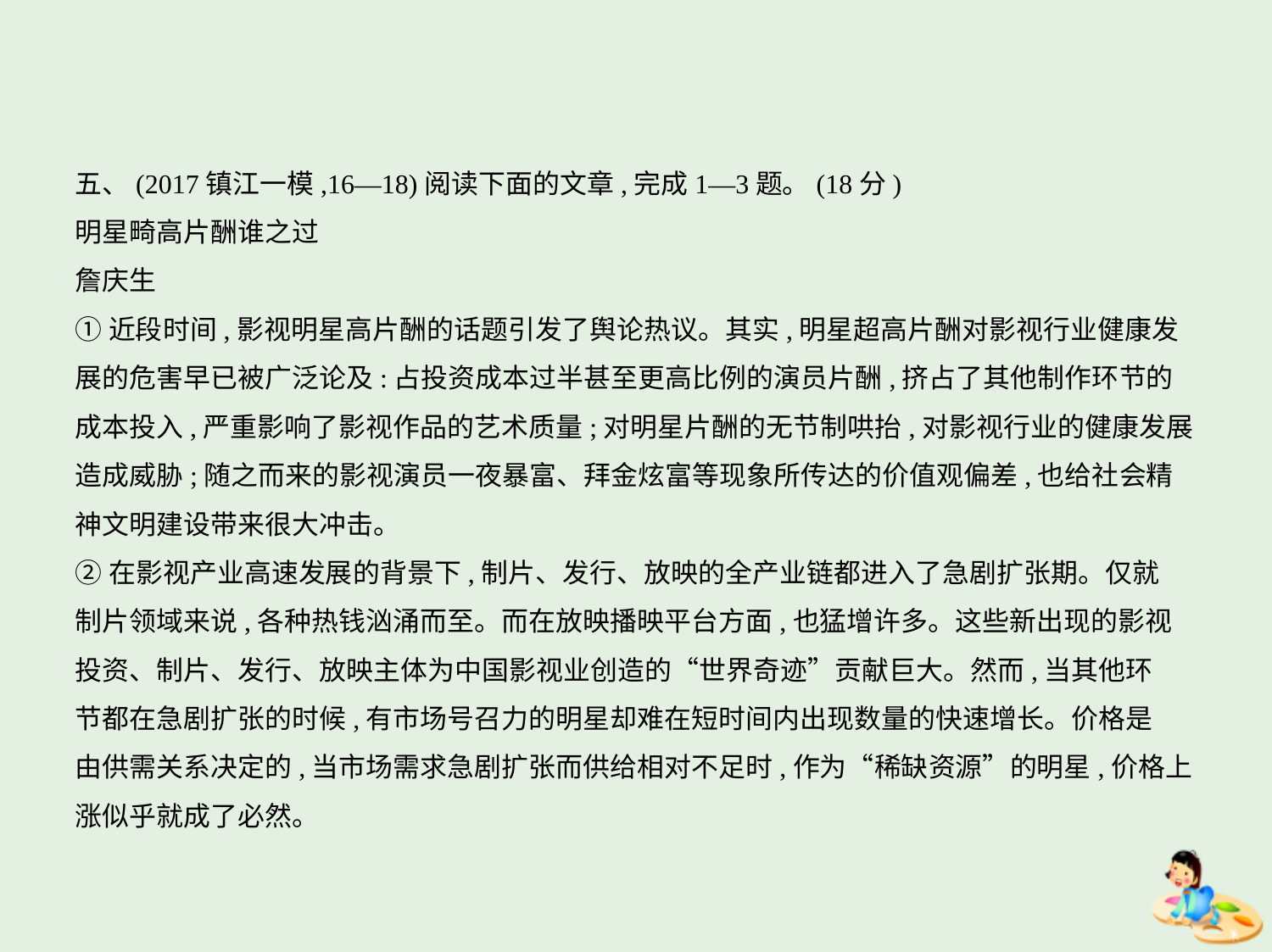

五、(2017镇江一模,16—18)阅读下面的文章,完成1—3题。(18分)
明星畸高片酬谁之过
詹庆生
①近段时间,影视明星高片酬的话题引发了舆论热议。其实,明星超高片酬对影视行业健康发
展的危害早已被广泛论及:占投资成本过半甚至更高比例的演员片酬,挤占了其他制作环节的
成本投入,严重影响了影视作品的艺术质量;对明星片酬的无节制哄抬,对影视行业的健康发展
造成威胁;随之而来的影视演员一夜暴富、拜金炫富等现象所传达的价值观偏差,也给社会精
神文明建设带来很大冲击。
②在影视产业高速发展的背景下,制片、发行、放映的全产业链都进入了急剧扩张期。仅就
制片领域来说,各种热钱汹涌而至。而在放映播映平台方面,也猛增许多。这些新出现的影视
投资、制片、发行、放映主体为中国影视业创造的“世界奇迹”贡献巨大。然而,当其他环
节都在急剧扩张的时候,有市场号召力的明星却难在短时间内出现数量的快速增长。价格是
由供需关系决定的,当市场需求急剧扩张而供给相对不足时,作为“稀缺资源”的明星,价格上
涨似乎就成了必然。